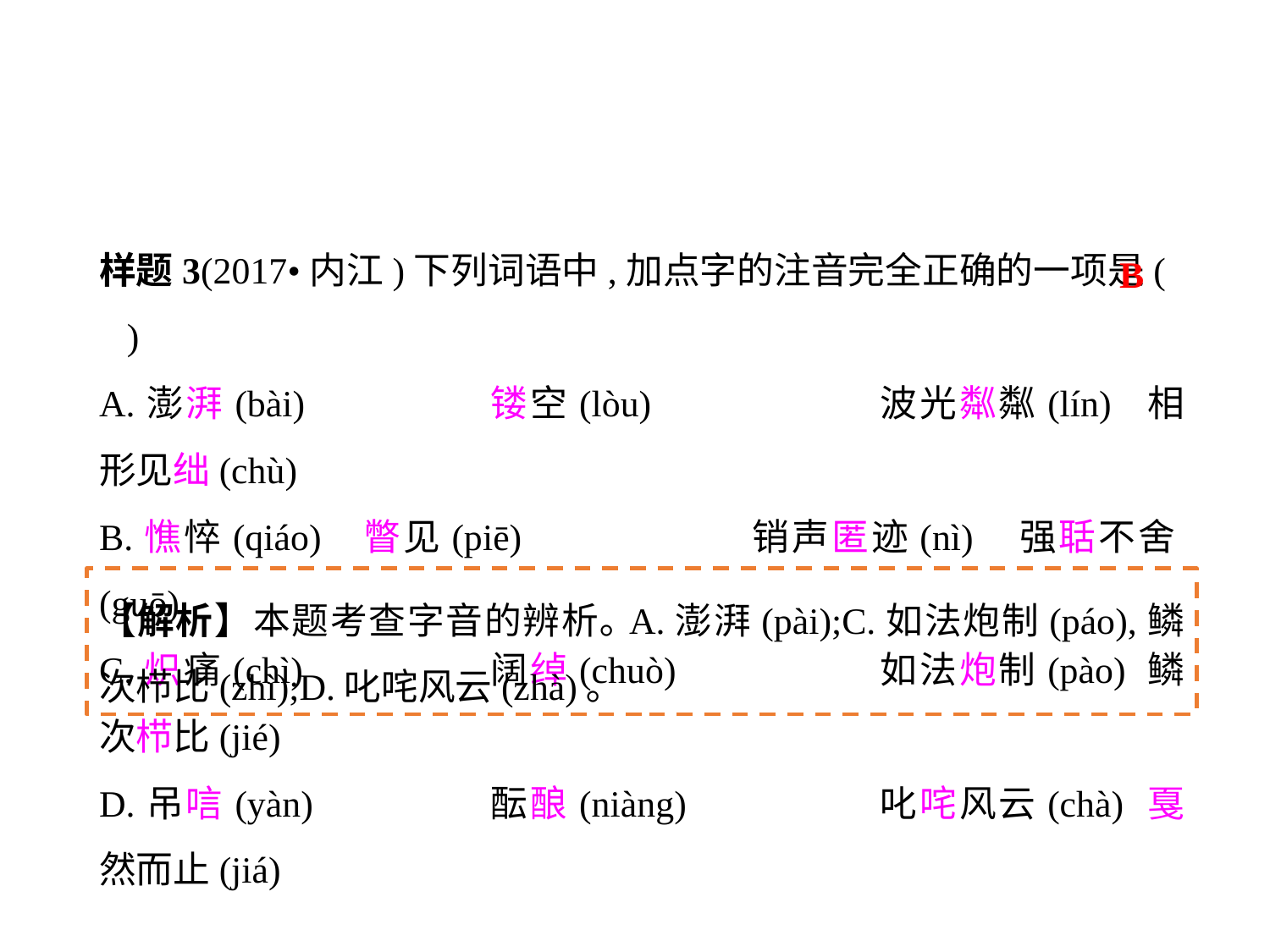

样题3(2017•内江)下列词语中,加点字的注音完全正确的一项是(      )
A.澎湃(bài)		镂空(lòu)		波光粼粼(lín)	相形见绌(chù)
B.憔悴(qiáo)	瞥见(piē)		销声匿迹(nì)	强聒不舍(guō)
C.炽痛(chì)		阔绰(chuò)		如法炮制(pào)	鳞次栉比(jié)
D.吊唁(yàn)		酝酿(niàng)		叱咤风云(chà)	戛然而止(jiá)
B
【解析】本题考查字音的辨析｡A.澎湃(pài);C.如法炮制(páo),鳞次栉比(zhì);D.叱咤风云(zhà)｡